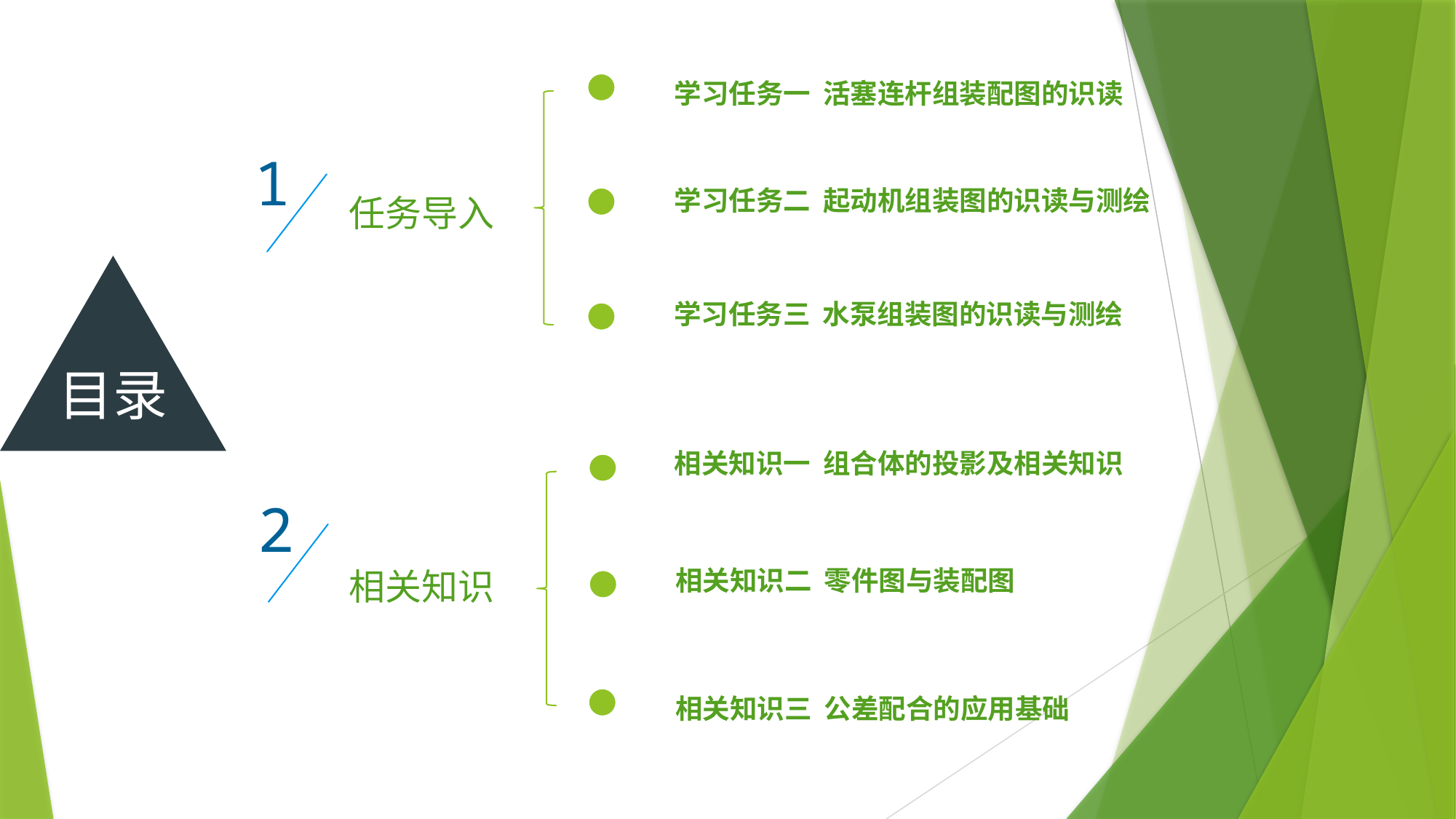

学习任务一  活塞连杆组装配图的识读

1
学习任务二  起动机组装图的识读与测绘
任务导入

目录
学习任务三  水泵组装图的识读与测绘

相关知识一  组合体的投影及相关知识

2
相关知识
相关知识二  零件图与装配图

相关知识三  公差配合的应用基础